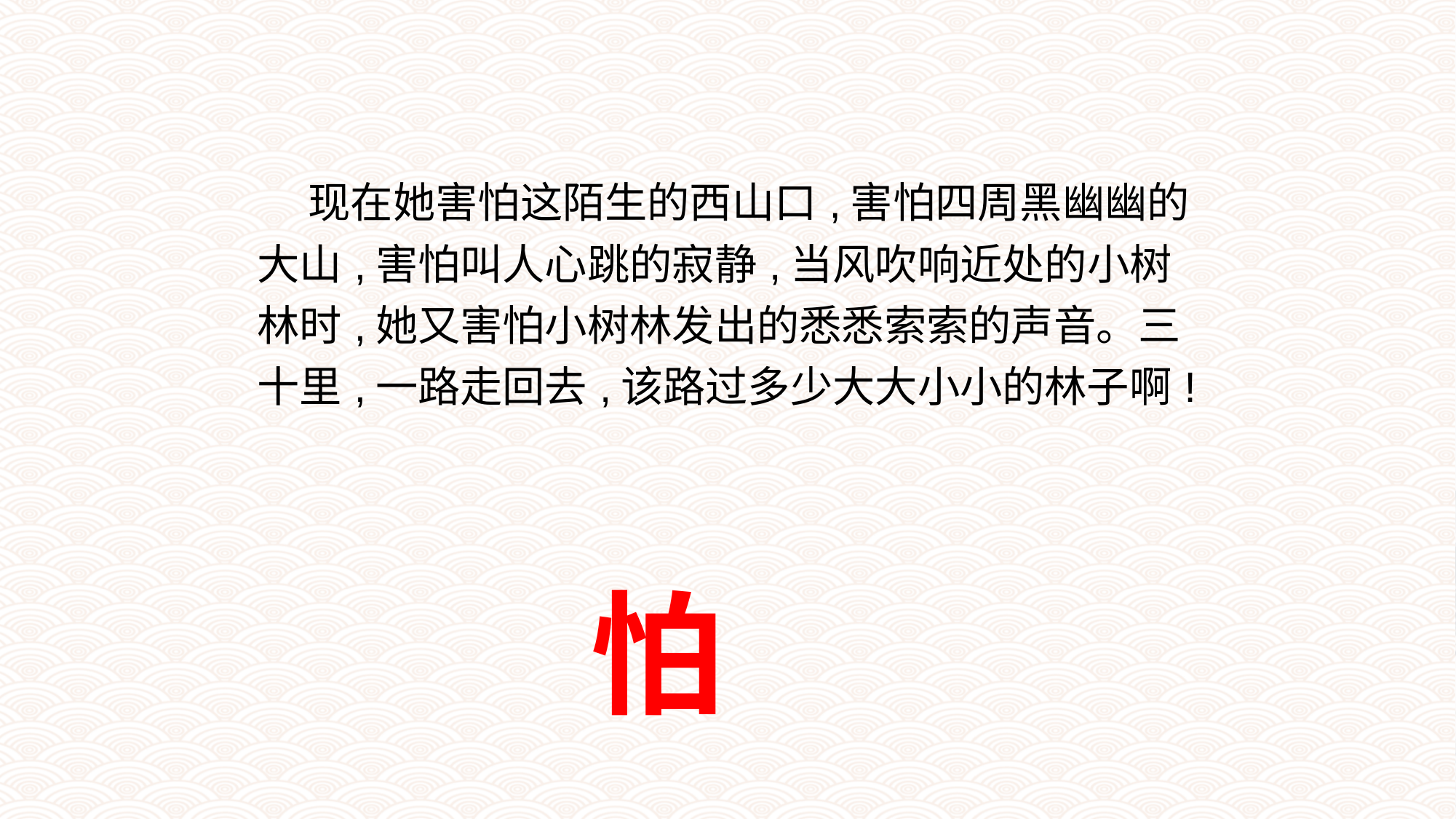

现在她害怕这陌生的西山口,害怕四周黑幽幽的大山,害怕叫人心跳的寂静,当风吹响近处的小树林时,她又害怕小树林发出的悉悉索索的声音。三十里,一路走回去,该路过多少大大小小的林子啊!
怕